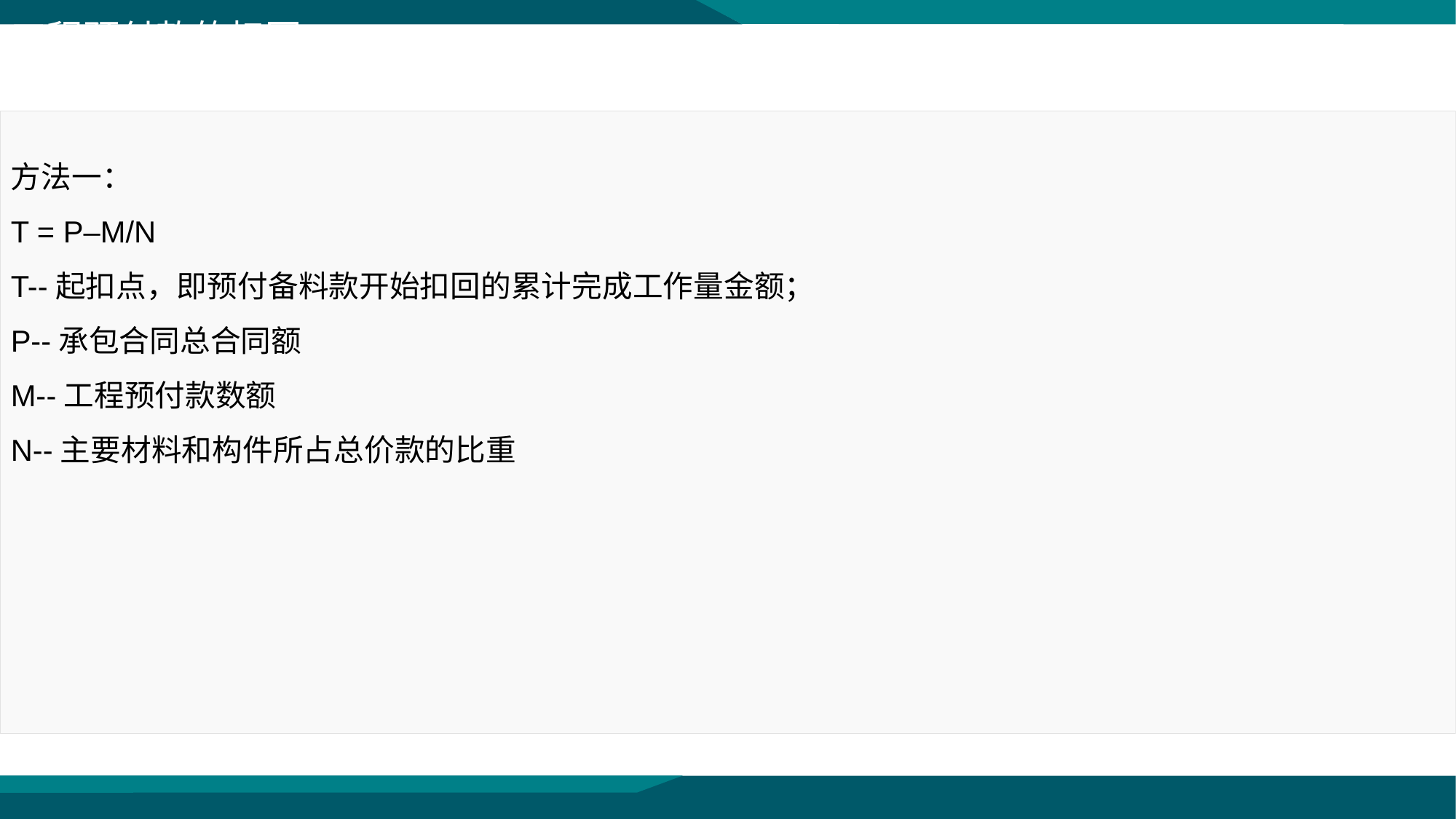

工程预付款的扣回：
方法一：
T = P–M/N
T--起扣点，即预付备料款开始扣回的累计完成工作量金额；
P--承包合同总合同额
M--工程预付款数额
N--主要材料和构件所占总价款的比重